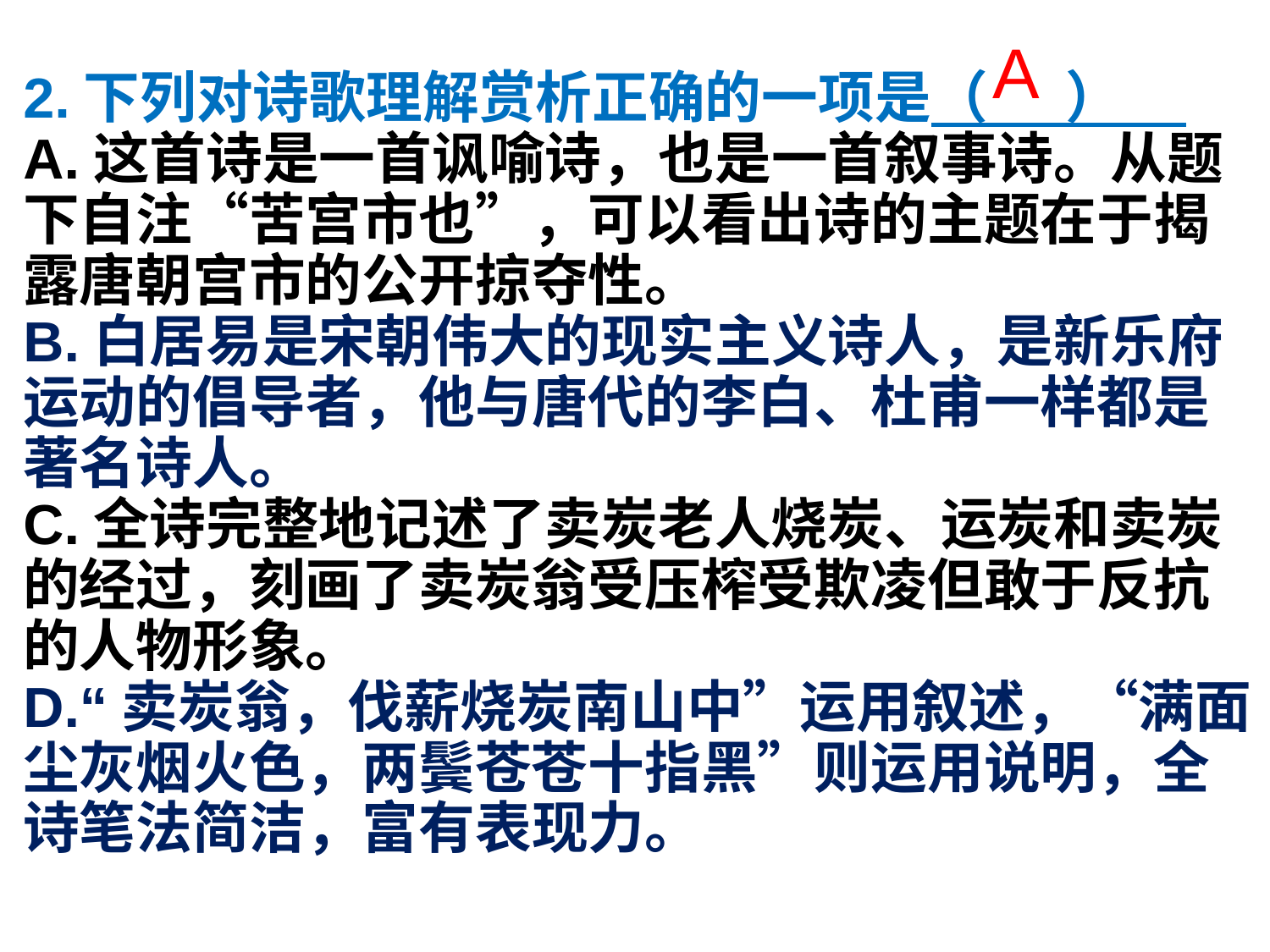

A
2.下列对诗歌理解赏析正确的一项是（      ）
A.这首诗是一首讽喻诗，也是一首叙事诗。从题下自注“苦宫市也”，可以看出诗的主题在于揭露唐朝宫市的公开掠夺性。
B.白居易是宋朝伟大的现实主义诗人，是新乐府运动的倡导者，他与唐代的李白、杜甫一样都是著名诗人。
C.全诗完整地记述了卖炭老人烧炭、运炭和卖炭的经过，刻画了卖炭翁受压榨受欺凌但敢于反抗的人物形象。
D.“卖炭翁，伐薪烧炭南山中”运用叙述，“满面尘灰烟火色，两鬓苍苍十指黑”则运用说明，全诗笔法简洁，富有表现力。